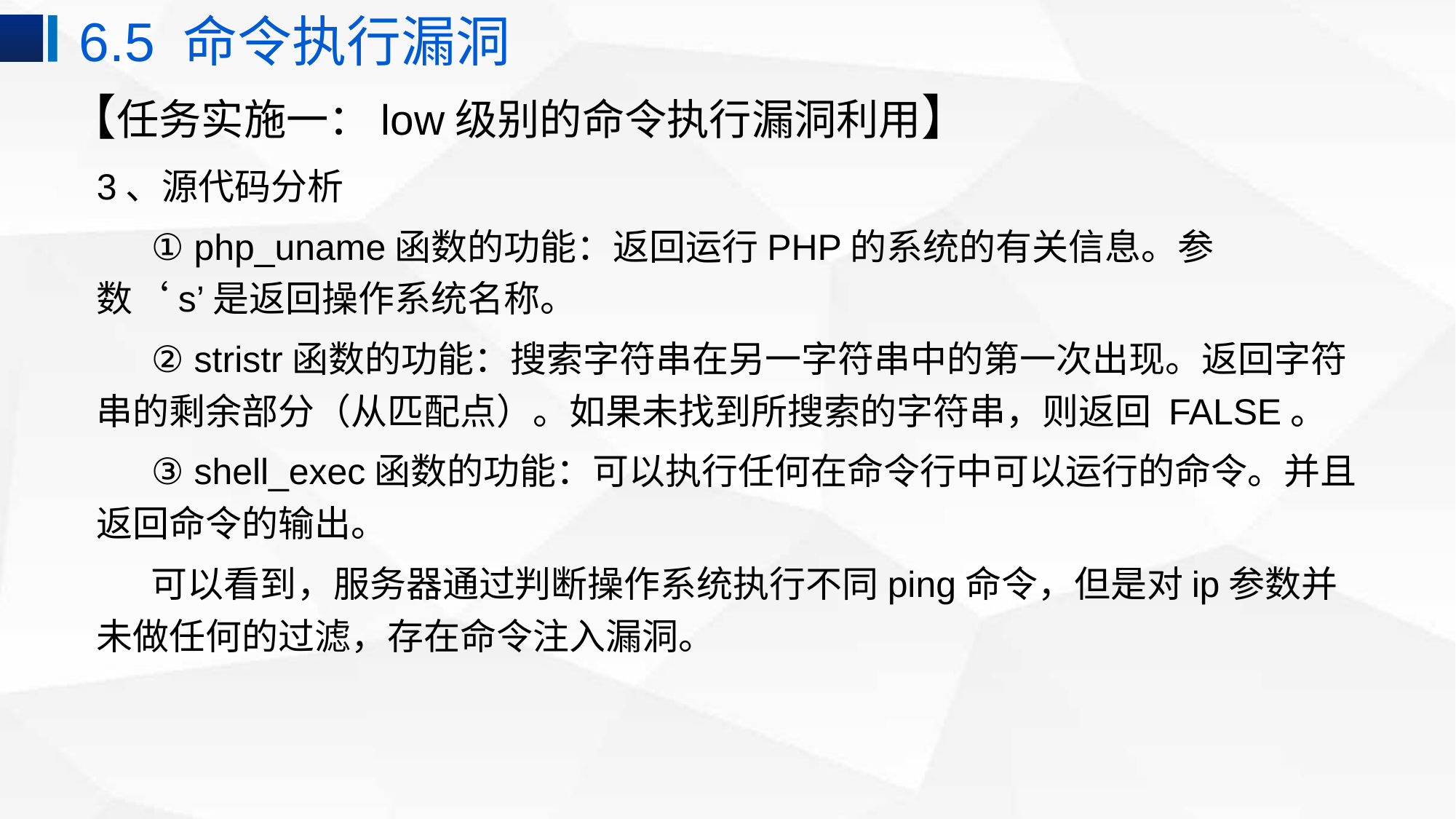

6.5 命令执行漏洞

【任务实施一：low级别的命令执行漏洞利用】
3、源代码分析
① php_uname函数的功能：返回运行PHP的系统的有关信息。参数‘s’是返回操作系统名称。
② stristr函数的功能：搜索字符串在另一字符串中的第一次出现。返回字符串的剩余部分（从匹配点）。如果未找到所搜索的字符串，则返回 FALSE。
③ shell_exec函数的功能：可以执行任何在命令行中可以运行的命令。并且返回命令的输出。
可以看到，服务器通过判断操作系统执行不同ping命令，但是对ip参数并未做任何的过滤，存在命令注入漏洞。